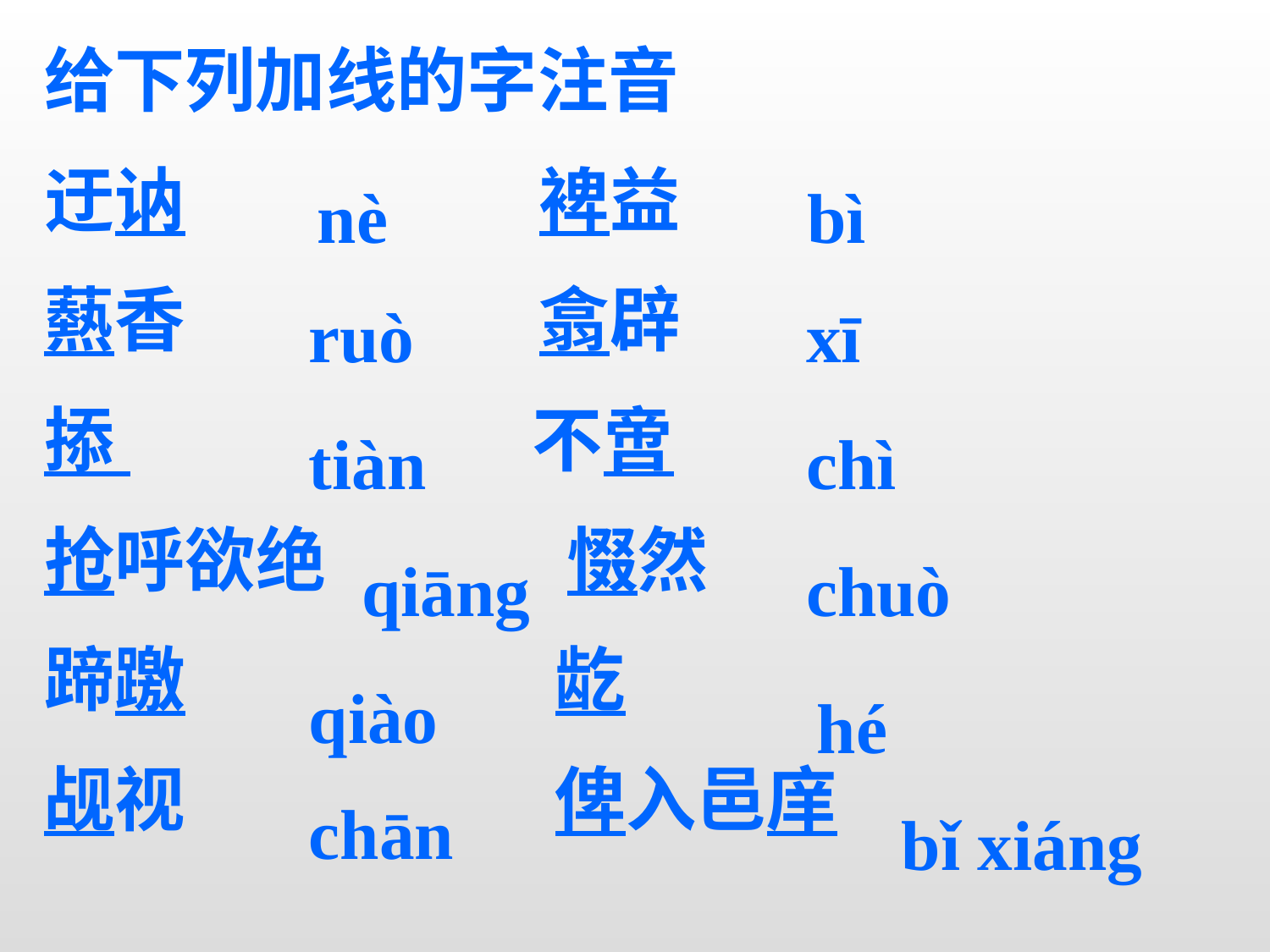

给下列加线的字注音
迂讷                      裨益
爇香                      翕辟
掭                          不啻
抢呼欲绝               惙然
蹄躈                       龁
觇视                       俾入邑庠
nè
bì
ruò
xī
tiàn
chì
qiāng
chuò
qiào
hé
chān
bǐ xiáng